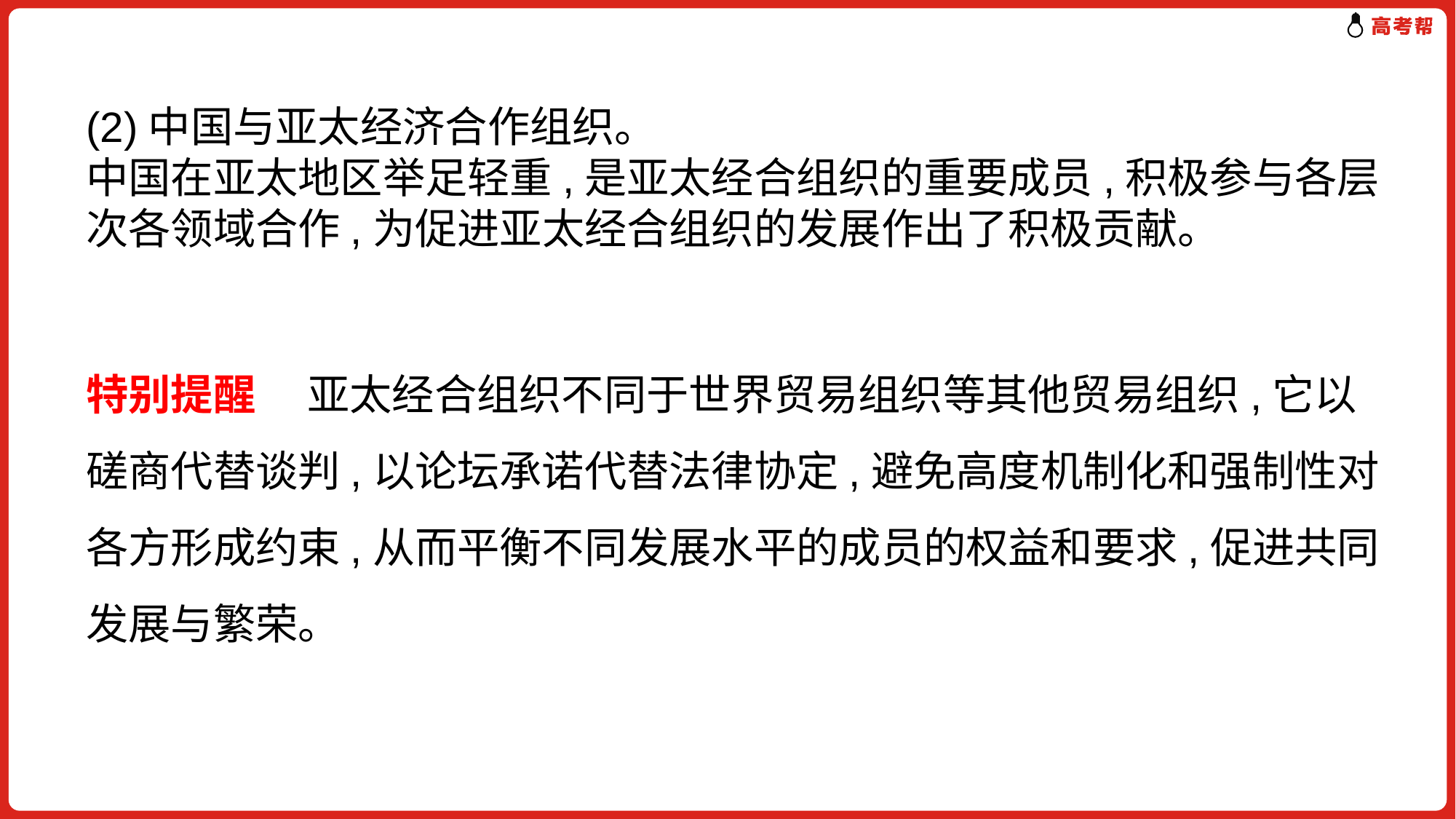

(2)中国与亚太经济合作组织。
中国在亚太地区举足轻重,是亚太经合组织的重要成员,积极参与各层次各领域合作,为促进亚太经合组织的发展作出了积极贡献。
特别提醒 　亚太经合组织不同于世界贸易组织等其他贸易组织,它以磋商代替谈判,以论坛承诺代替法律协定,避免高度机制化和强制性对各方形成约束,从而平衡不同发展水平的成员的权益和要求,促进共同发展与繁荣。